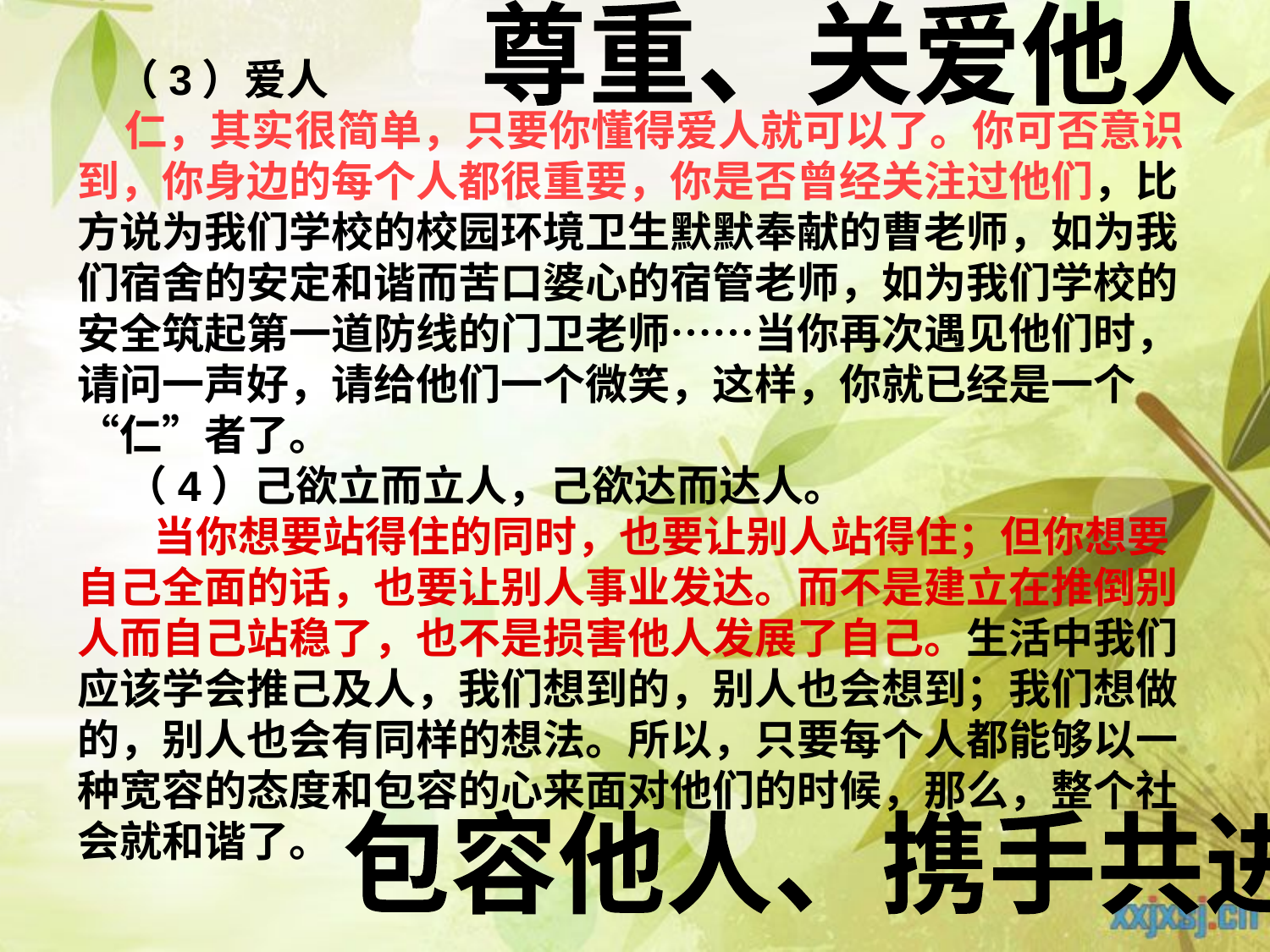

尊重、关爱他人
   （3）爱人  
     仁，其实很简单，只要你懂得爱人就可以了。你可否意识到，你身边的每个人都很重要，你是否曾经关注过他们，比方说为我们学校的校园环境卫生默默奉献的曹老师，如为我们宿舍的安定和谐而苦口婆心的宿管老师，如为我们学校的安全筑起第一道防线的门卫老师……当你再次遇见他们时，请问一声好，请给他们一个微笑，这样，你就已经是一个“仁”者了。  
     （4）己欲立而立人，己欲达而达人。  
        当你想要站得住的同时，也要让别人站得住；但你想要自己全面的话，也要让别人事业发达。而不是建立在推倒别人而自己站稳了，也不是损害他人发展了自己。生活中我们应该学会推己及人，我们想到的，别人也会想到；我们想做的，别人也会有同样的想法。所以，只要每个人都能够以一种宽容的态度和包容的心来面对他们的时候，那么，整个社会就和谐了。
包容他人、携手共进